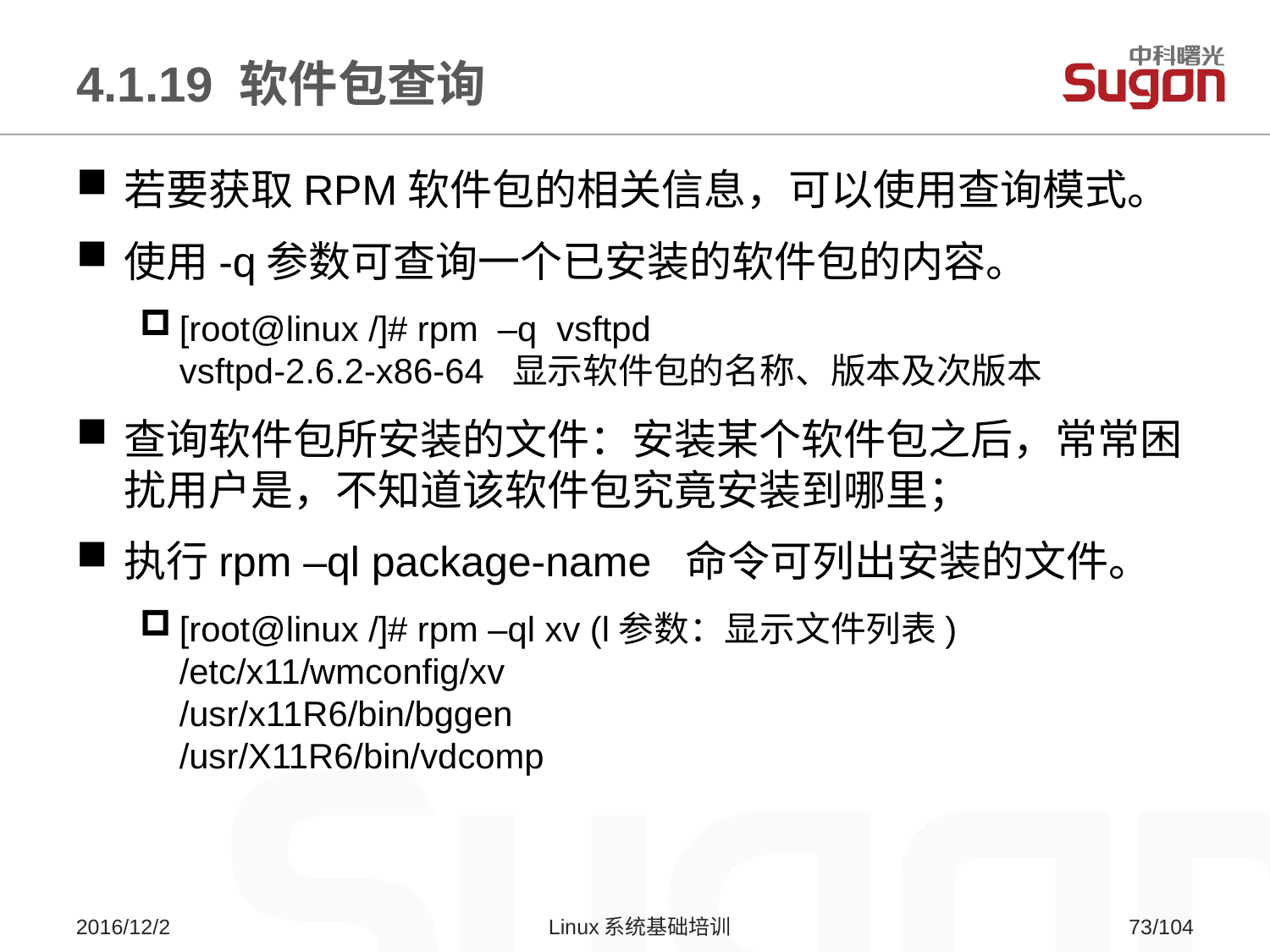

# 4.1.19 软件包查询
若要获取RPM软件包的相关信息，可以使用查询模式。
使用-q参数可查询一个已安装的软件包的内容。
[root@linux /]# rpm  –q  vsftpd
vsftpd-2.6.2-x86-64  显示软件包的名称、版本及次版本
查询软件包所安装的文件：安装某个软件包之后，常常困扰用户是，不知道该软件包究竟安装到哪里；
执行rpm –ql package-name  命令可列出安装的文件。
[root@linux /]# rpm –ql xv (l参数：显示文件列表)
/etc/x11/wmconfig/xv
/usr/x11R6/bin/bggen
/usr/X11R6/bin/vdcomp